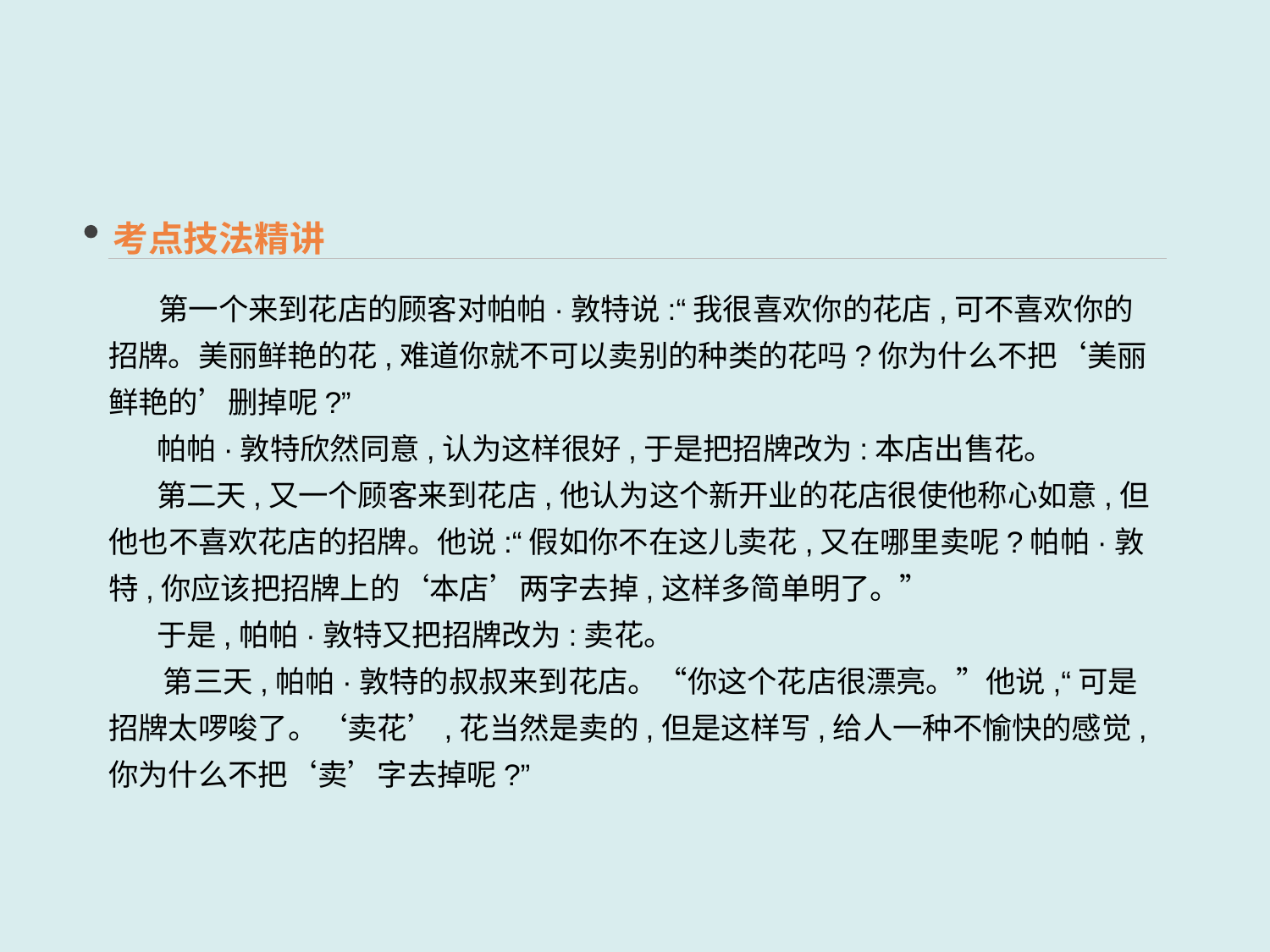

考点技法精讲

　   第一个来到花店的顾客对帕帕·敦特说:“我很喜欢你的花店,可不喜欢你的招牌。美丽鲜艳的花,难道你就不可以卖别的种类的花吗?你为什么不把‘美丽鲜艳的’删掉呢?”
      帕帕·敦特欣然同意,认为这样很好,于是把招牌改为:本店出售花。
      第二天,又一个顾客来到花店,他认为这个新开业的花店很使他称心如意,但他也不喜欢花店的招牌。他说:“假如你不在这儿卖花,又在哪里卖呢?帕帕·敦特,你应该把招牌上的‘本店’两字去掉,这样多简单明了。”
      于是,帕帕·敦特又把招牌改为:卖花。
       第三天,帕帕·敦特的叔叔来到花店。“你这个花店很漂亮。”他说,“可是招牌太啰唆了。‘卖花’,花当然是卖的,但是这样写,给人一种不愉快的感觉,你为什么不把‘卖’字去掉呢?”